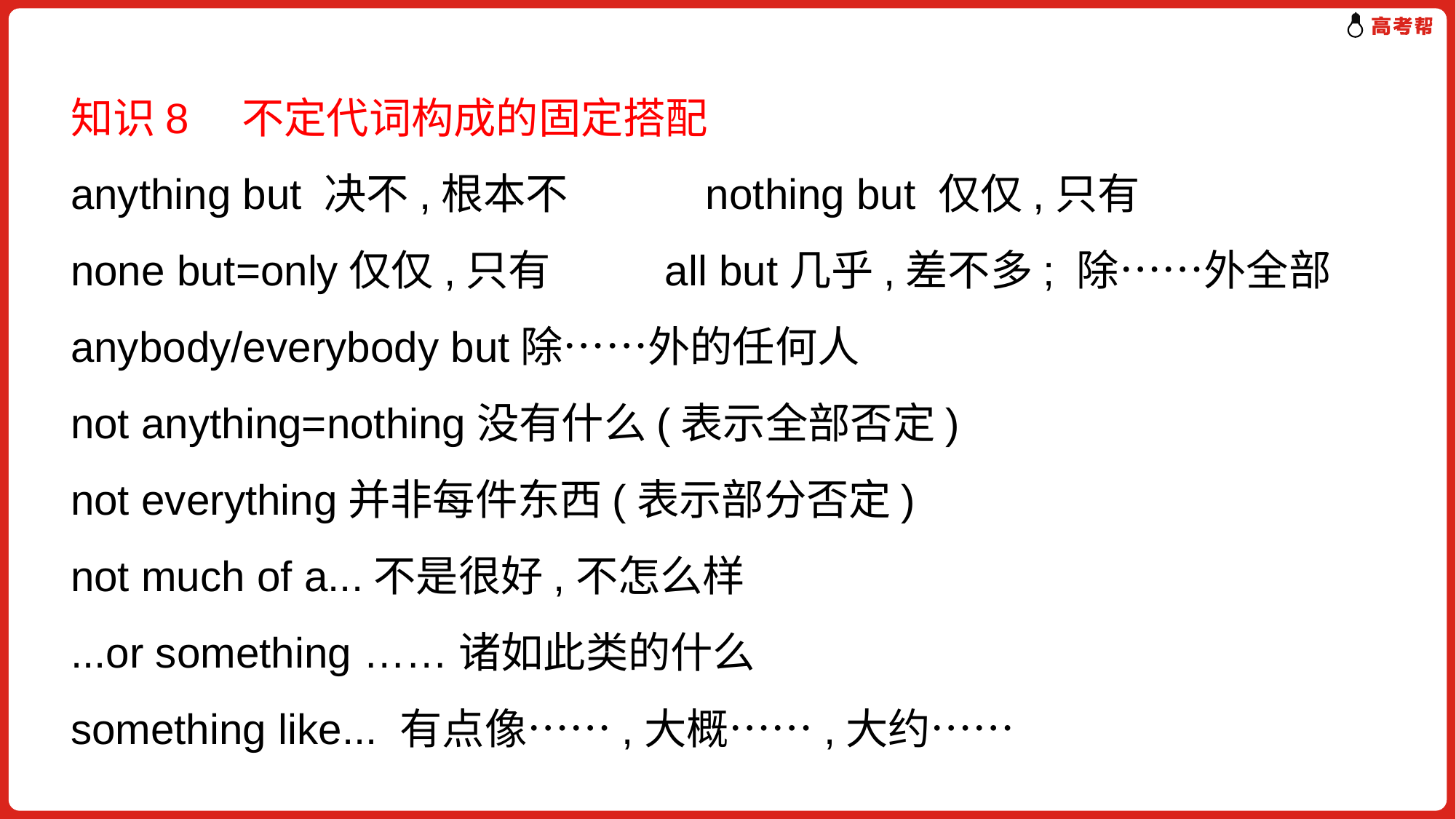

知识8　不定代词构成的固定搭配
anything but 决不,根本不　　　nothing but 仅仅,只有
none but=only仅仅,只有           all but几乎,差不多; 除……外全部
anybody/everybody but除……外的任何人
not anything=nothing没有什么(表示全部否定)
not everything并非每件东西(表示部分否定)
not much of a...不是很好,不怎么样
...or something ……诸如此类的什么
something like... 有点像……,大概……,大约……